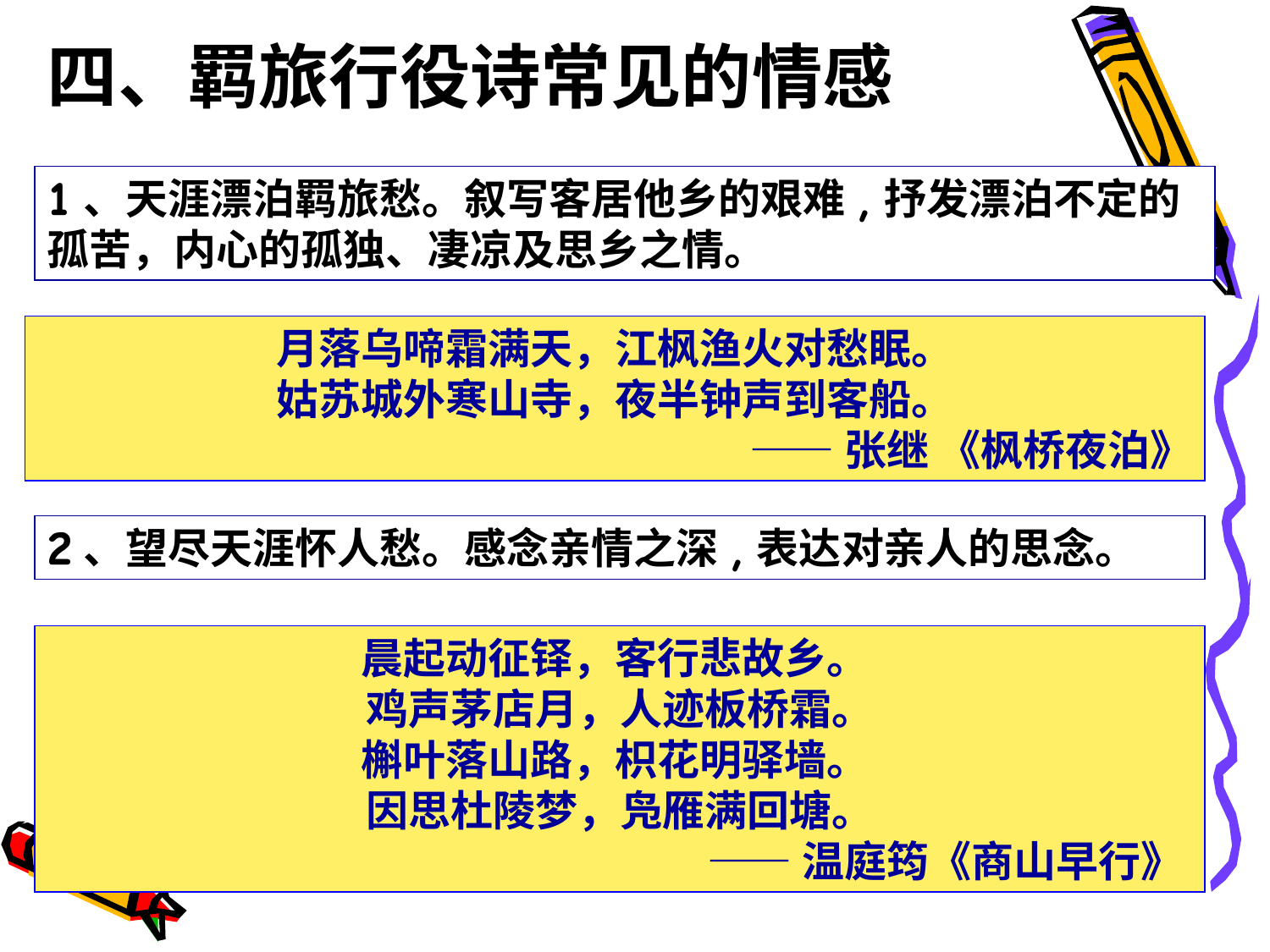

四、羁旅行役诗常见的情感
1、天涯漂泊羁旅愁。叙写客居他乡的艰难,抒发漂泊不定的孤苦，内心的孤独、凄凉及思乡之情。
月落乌啼霜满天，江枫渔火对愁眠。
姑苏城外寒山寺，夜半钟声到客船。
                      ——张继 《枫桥夜泊》
2、望尽天涯怀人愁。感念亲情之深,表达对亲人的思念。
晨起动征铎，客行悲故乡。
鸡声茅店月，人迹板桥霜。
槲叶落山路，枳花明驿墙。
因思杜陵梦，凫雁满回塘。
                         ——温庭筠《商山早行》